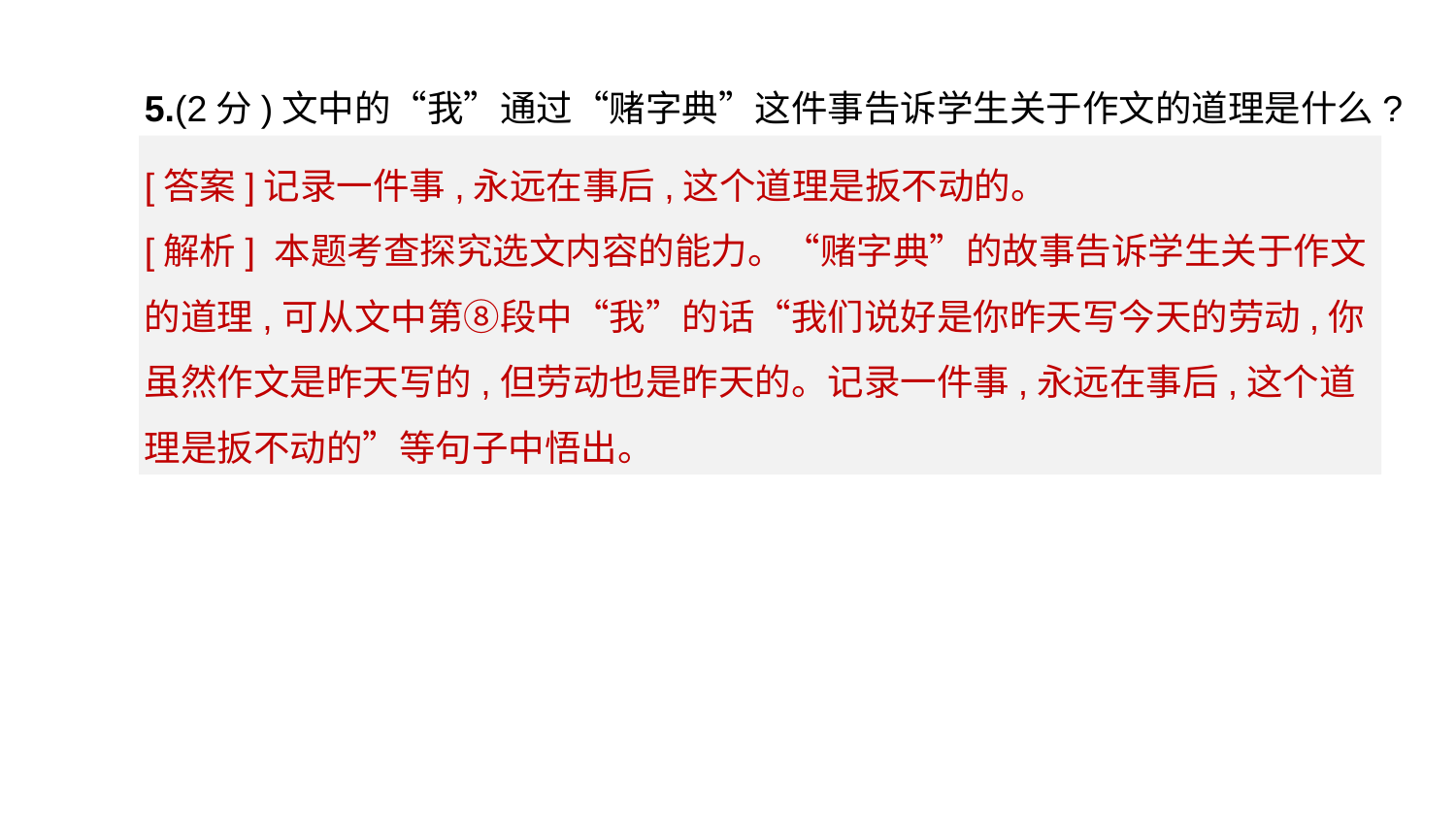

5.(2分)文中的“我”通过“赌字典”这件事告诉学生关于作文的道理是什么?
[答案]记录一件事,永远在事后,这个道理是扳不动的。
[解析] 本题考查探究选文内容的能力。“赌字典”的故事告诉学生关于作文的道理,可从文中第⑧段中“我”的话“我们说好是你昨天写今天的劳动,你虽然作文是昨天写的,但劳动也是昨天的。记录一件事,永远在事后,这个道理是扳不动的”等句子中悟出。